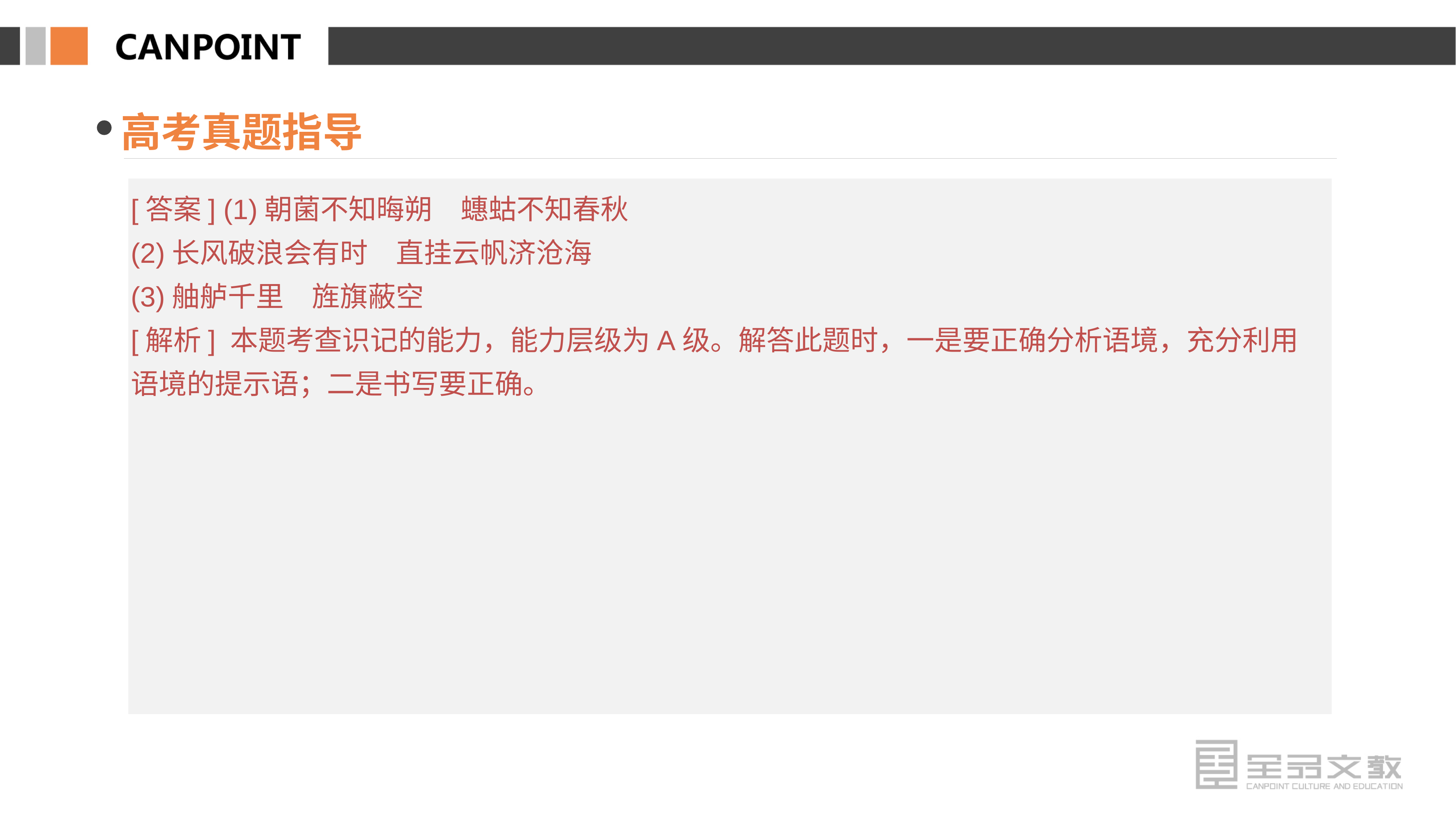

高考真题指导

[答案] (1)朝菌不知晦朔　蟪蛄不知春秋
(2)长风破浪会有时　直挂云帆济沧海
(3)舳舻千里　旌旗蔽空
[解析] 本题考查识记的能力，能力层级为A级。解答此题时，一是要正确分析语境，充分利用语境的提示语；二是书写要正确。